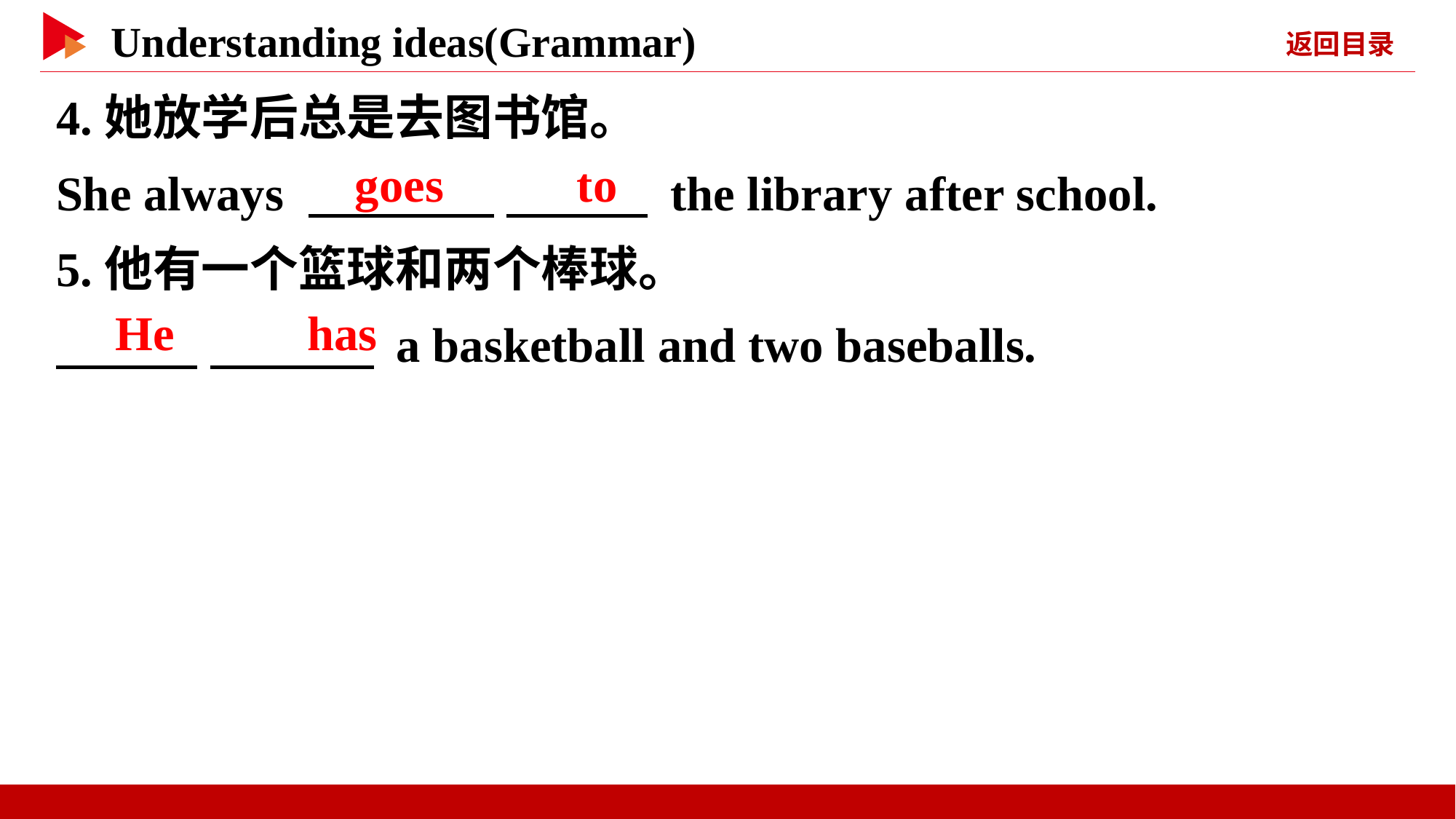

4.她放学后总是去图书馆。
She always 　        　 　    　 the library after school.
5.他有一个篮球和两个棒球。
　    　 　      　 a basketball and two baseballs.
　goes　 　to
　He　 　has